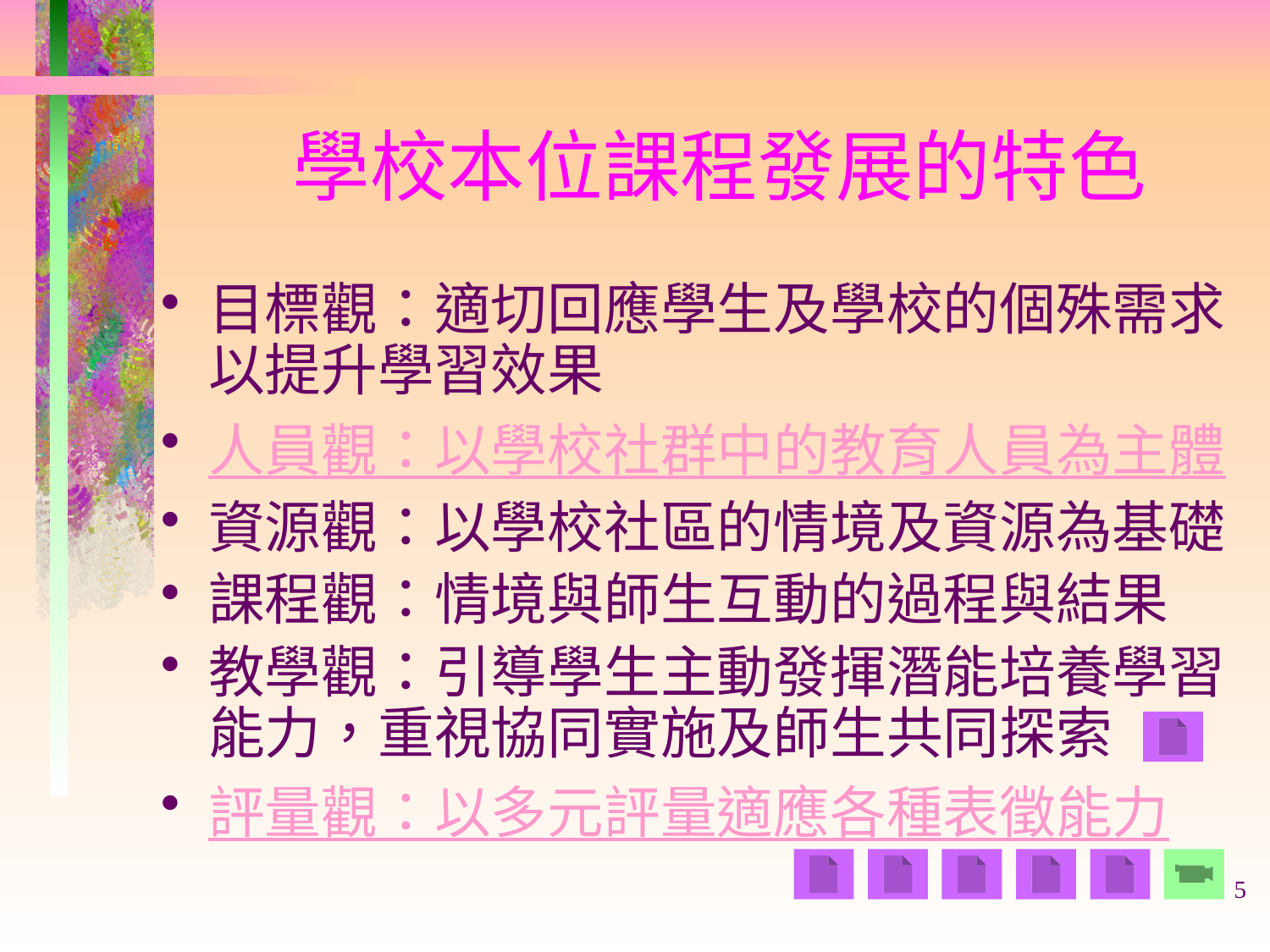

# 學校本位課程發展的特色
目標觀：適切回應學生及學校的個殊需求以提升學習效果
人員觀：以學校社群中的教育人員為主體
資源觀：以學校社區的情境及資源為基礎
課程觀：情境與師生互動的過程與結果
教學觀：引導學生主動發揮潛能培養學習能力，重視協同實施及師生共同探索
評量觀：以多元評量適應各種表徵能力

5